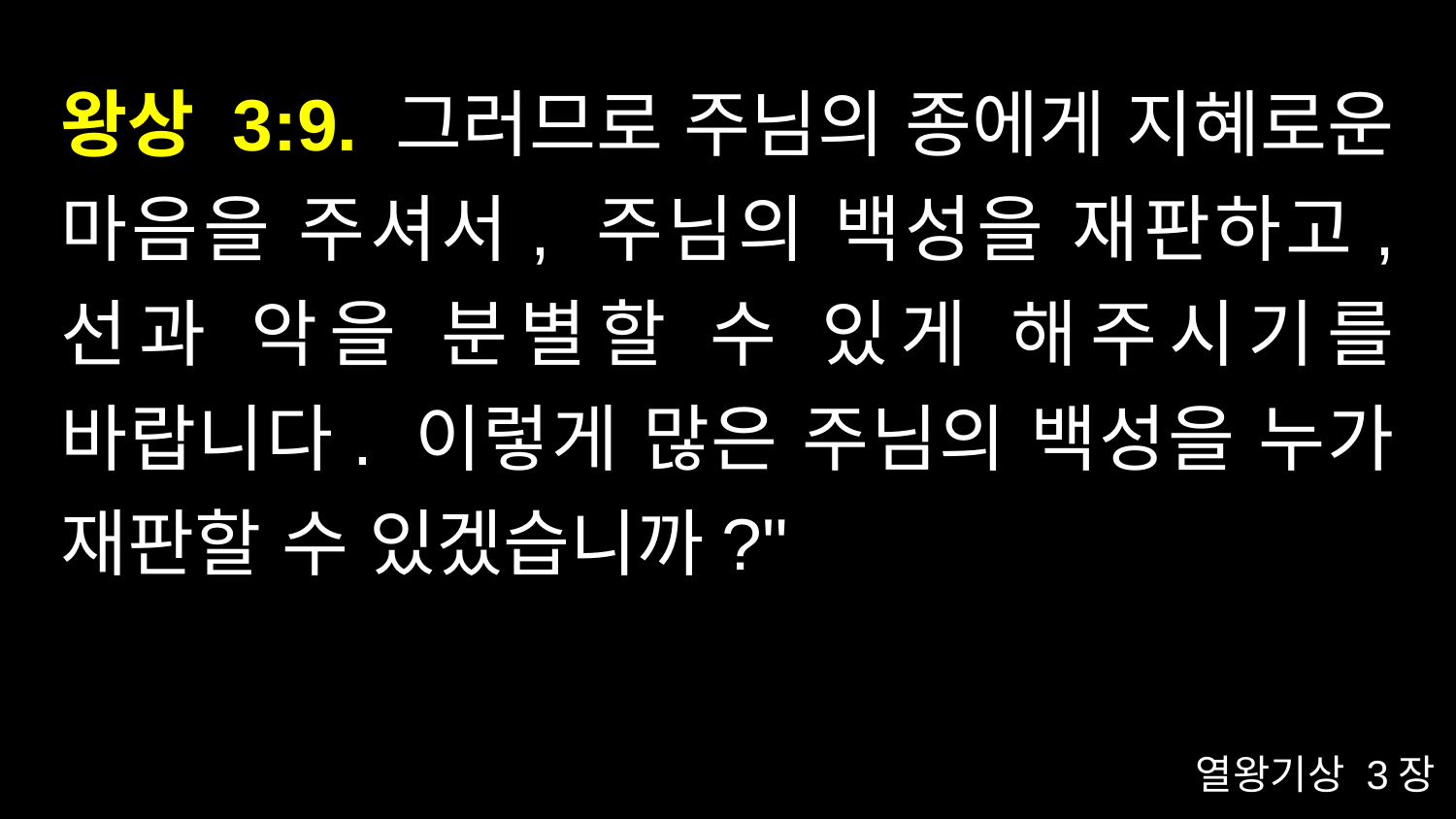

# 왕상 3:9. 그러므로 주님의 종에게 지혜로운 마음을 주셔서, 주님의 백성을 재판하고, 선과 악을 분별할 수 있게 해주시기를 바랍니다. 이렇게 많은 주님의 백성을 누가 재판할 수 있겠습니까?"
열왕기상 3장